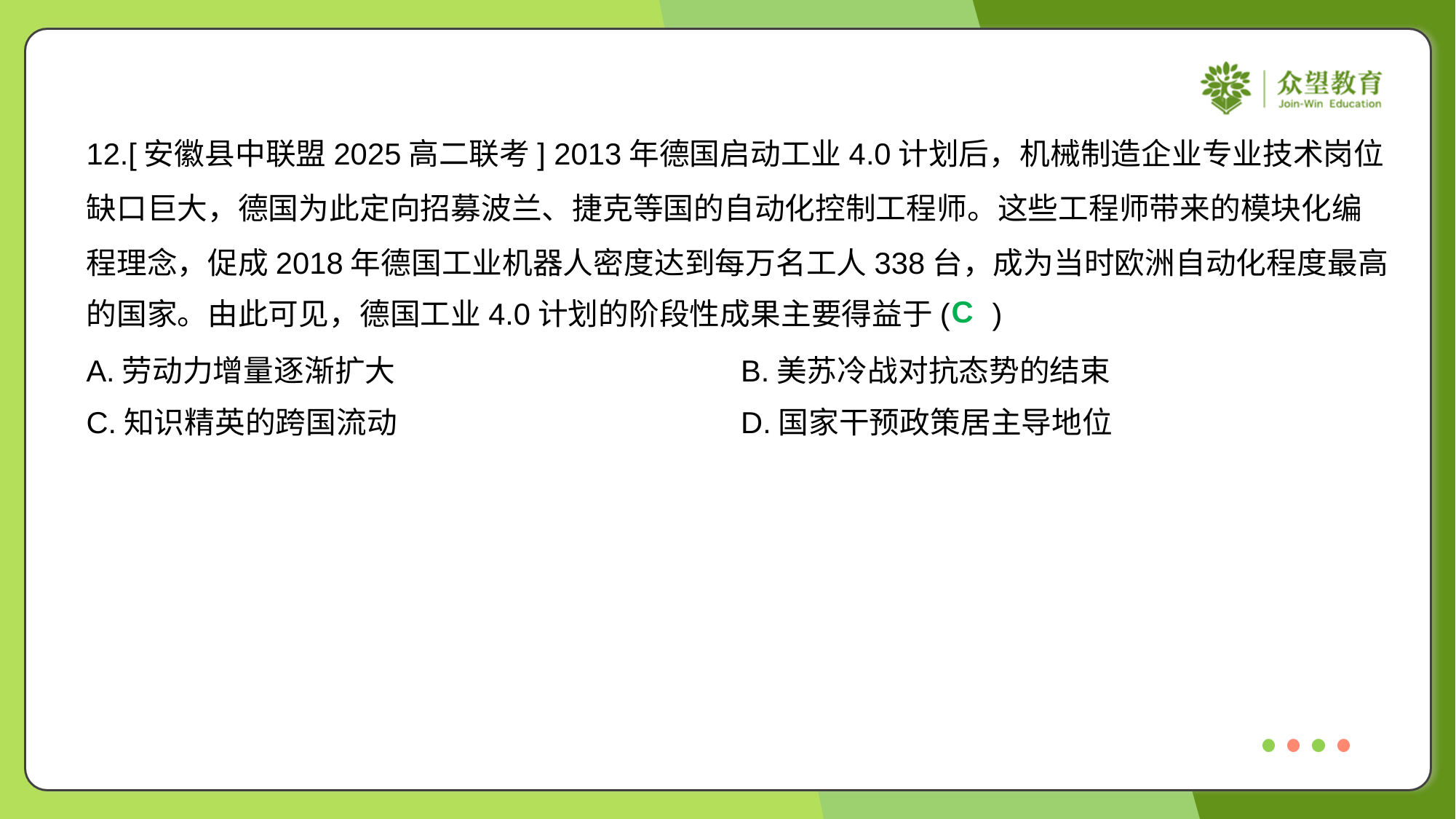

12.[安徽县中联盟2025高二联考] 2013年德国启动工业4.0计划后，机械制造企业专业技术岗位
缺口巨大，德国为此定向招募波兰、捷克等国的自动化控制工程师。这些工程师带来的模块化编
程理念，促成2018年德国工业机器人密度达到每万名工人338台，成为当时欧洲自动化程度最高
的国家。由此可见，德国工业4.0计划的阶段性成果主要得益于(     )
C
A.劳动力增量逐渐扩大	B.美苏冷战对抗态势的结束
C.知识精英的跨国流动	D.国家干预政策居主导地位